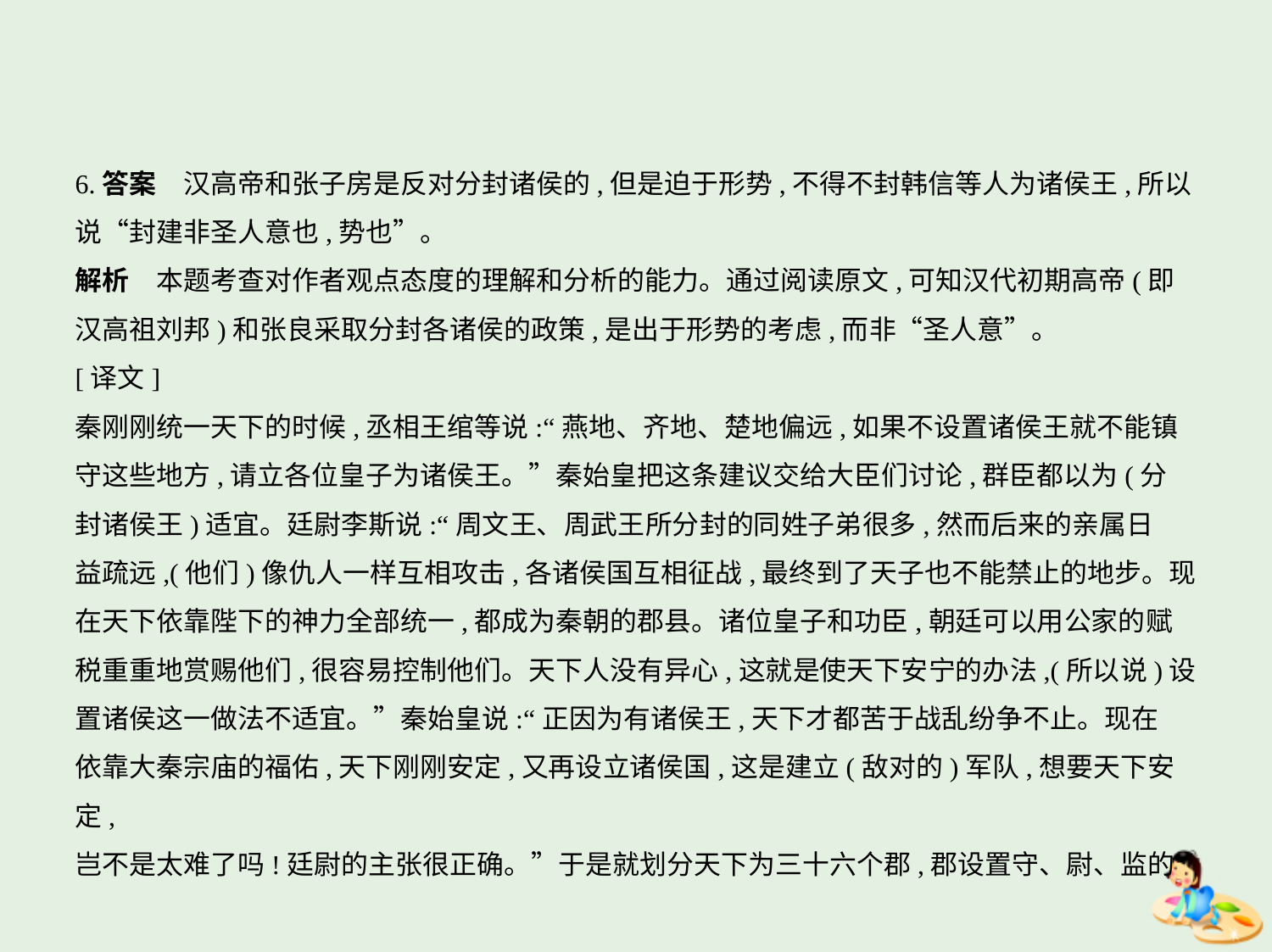

6.答案　汉高帝和张子房是反对分封诸侯的,但是迫于形势,不得不封韩信等人为诸侯王,所以
说“封建非圣人意也,势也”。
解析　本题考查对作者观点态度的理解和分析的能力。通过阅读原文,可知汉代初期高帝(即
汉高祖刘邦)和张良采取分封各诸侯的政策,是出于形势的考虑,而非“圣人意”。
[译文]
秦刚刚统一天下的时候,丞相王绾等说:“燕地、齐地、楚地偏远,如果不设置诸侯王就不能镇
守这些地方,请立各位皇子为诸侯王。”秦始皇把这条建议交给大臣们讨论,群臣都以为(分
封诸侯王)适宜。廷尉李斯说:“周文王、周武王所分封的同姓子弟很多,然而后来的亲属日
益疏远,(他们)像仇人一样互相攻击,各诸侯国互相征战,最终到了天子也不能禁止的地步。现
在天下依靠陛下的神力全部统一,都成为秦朝的郡县。诸位皇子和功臣,朝廷可以用公家的赋
税重重地赏赐他们,很容易控制他们。天下人没有异心,这就是使天下安宁的办法,(所以说)设
置诸侯这一做法不适宜。”秦始皇说:“正因为有诸侯王,天下才都苦于战乱纷争不止。现在
依靠大秦宗庙的福佑,天下刚刚安定,又再设立诸侯国,这是建立(敌对的)军队,想要天下安定,
岂不是太难了吗!廷尉的主张很正确。”于是就划分天下为三十六个郡,郡设置守、尉、监的